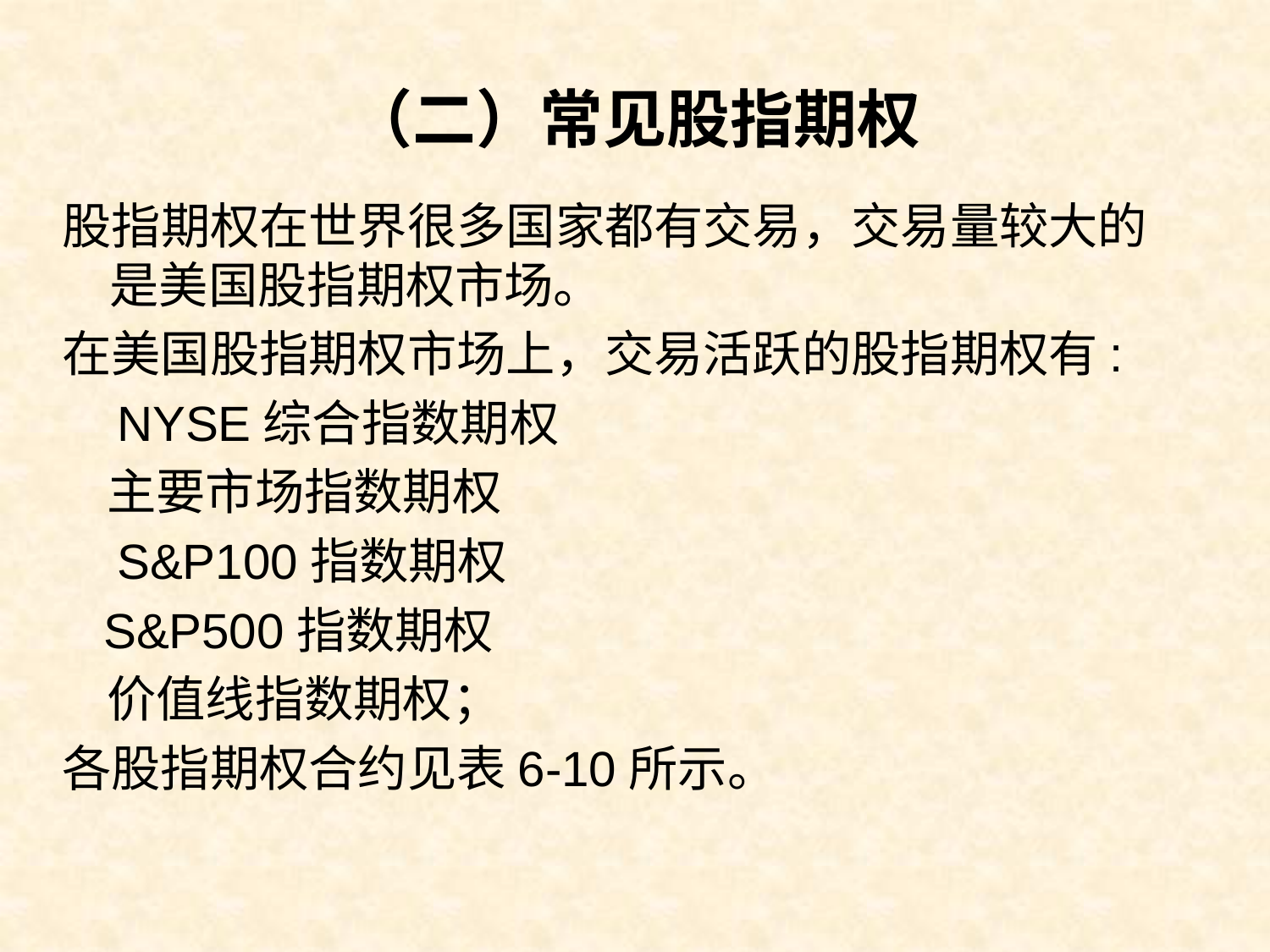

# （二）常见股指期权
股指期权在世界很多国家都有交易，交易量较大的是美国股指期权市场。
在美国股指期权市场上，交易活跃的股指期权有:
    NYSE综合指数期权
   主要市场指数期权
    S&P100指数期权
   S&P500指数期权
   价值线指数期权；
各股指期权合约见表6-10所示。